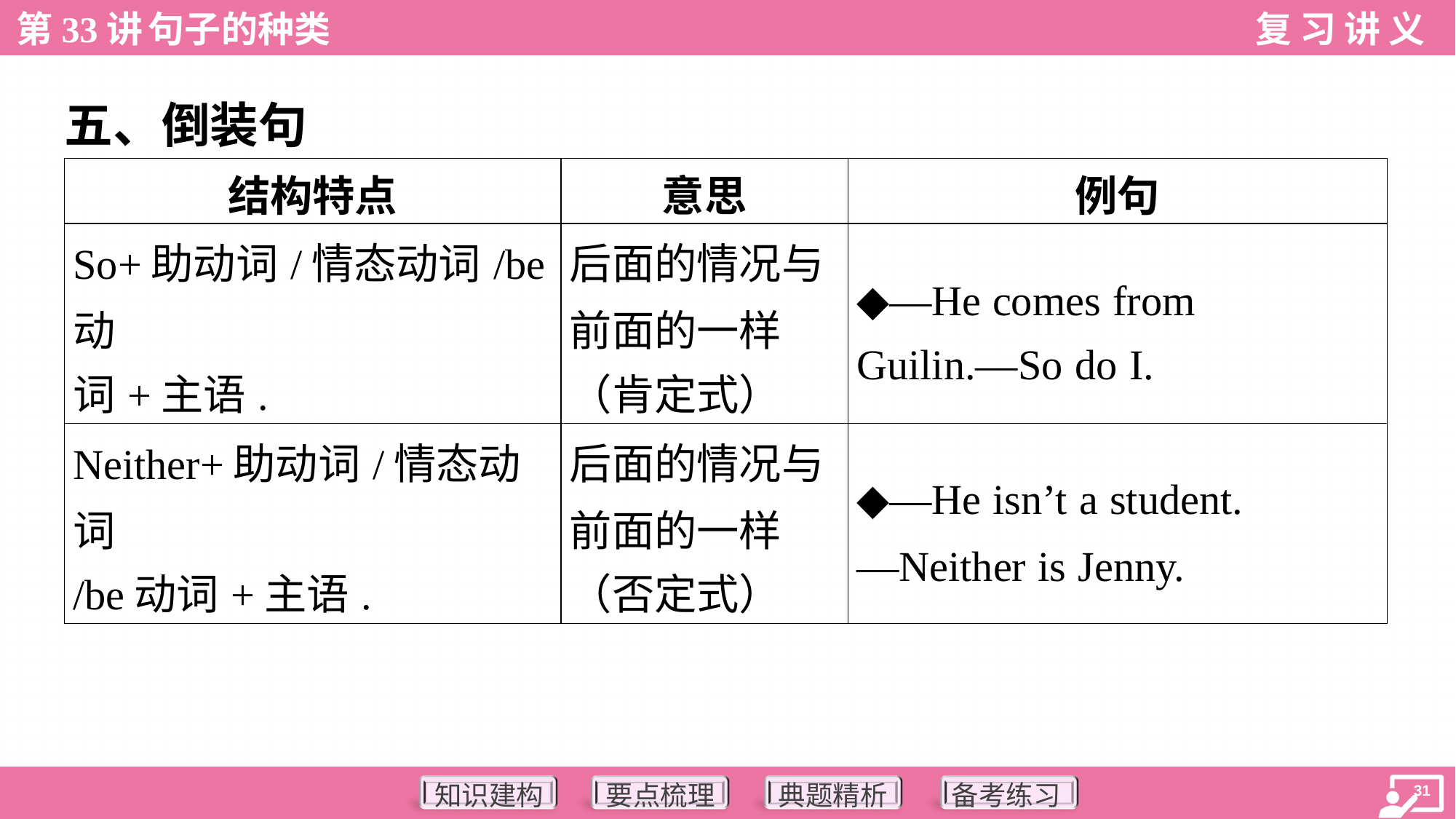

五、倒装句
| 结构特点 | 意思 | 例句 |
| --- | --- | --- |
| So+助动词/情态动词/be动 词+主语. | 后面的情况与 前面的一样 （肯定式） | ◆—He comes from Guilin.—So do I. |
| Neither+助动词/情态动词 /be动词+主语. | 后面的情况与 前面的一样 （否定式） | ◆—He isn’t a student. —Neither is Jenny. |